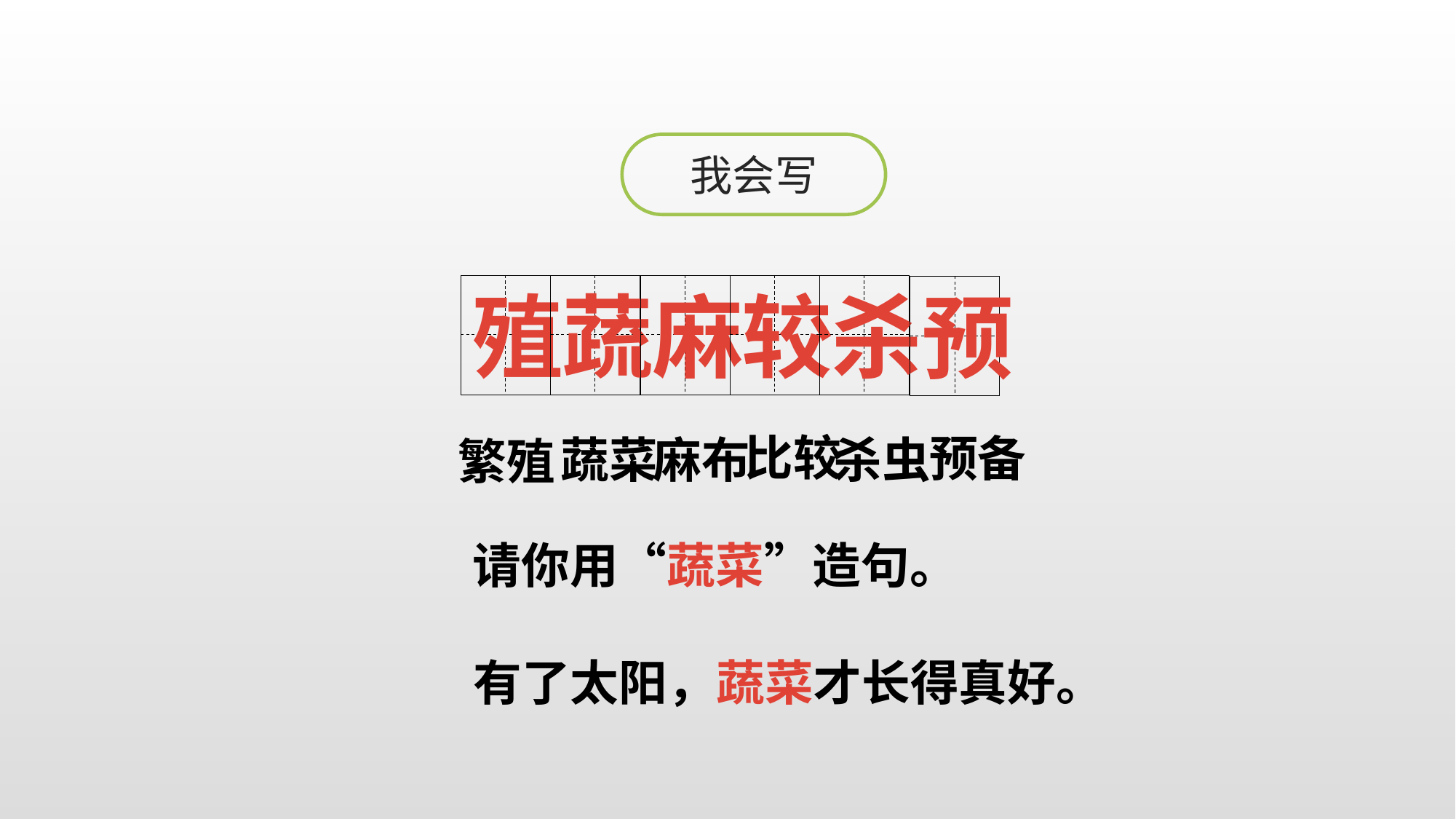

我会写

杀
蔬
麻
较
殖

预
比较
预备
杀虫
麻布
蔬菜
繁殖
请你用“蔬菜”造句。
有了太阳，蔬菜才长得真好。